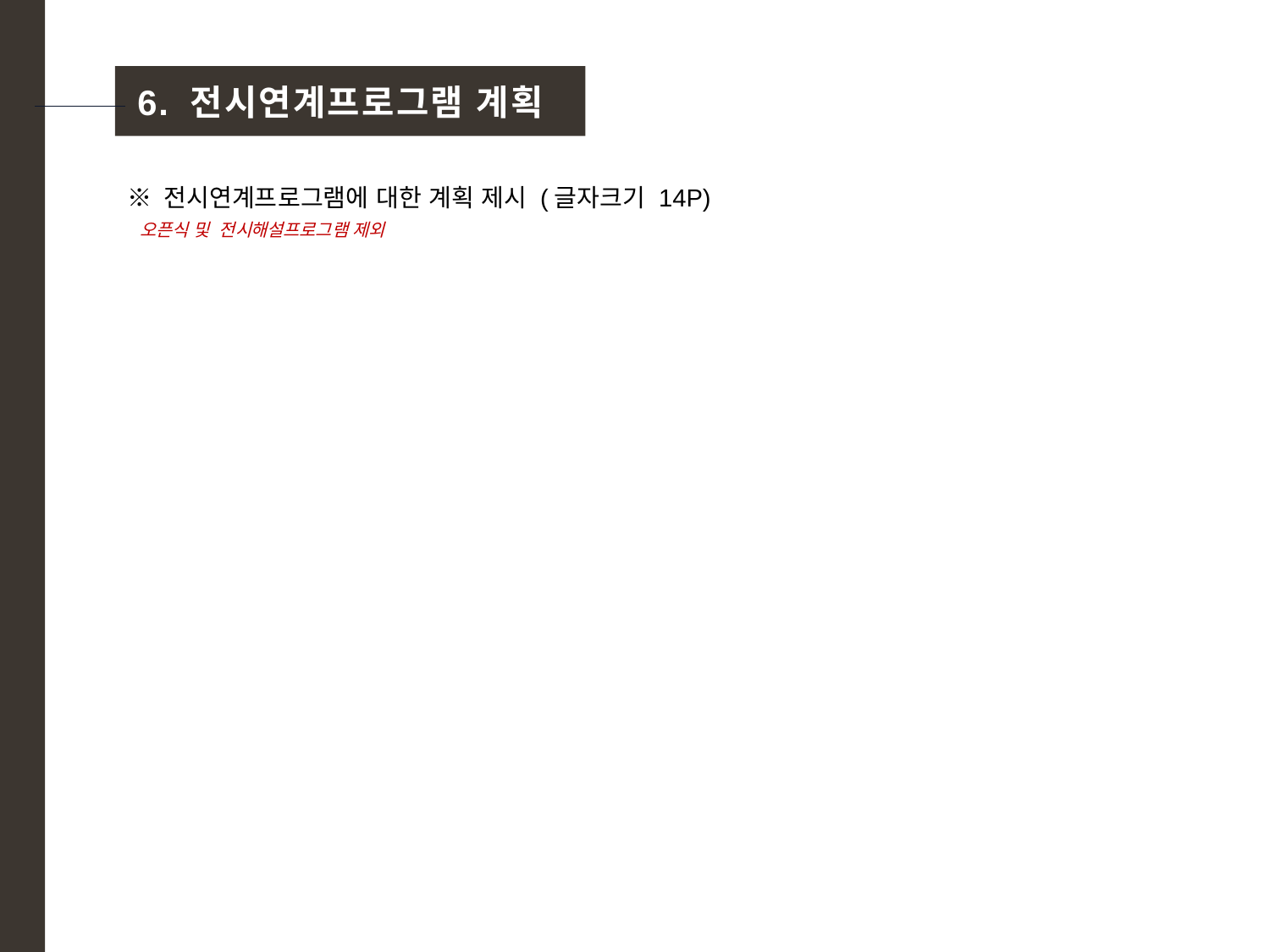

6. 전시연계프로그램 계획
※ 전시연계프로그램에 대한 계획 제시 (글자크기 14P)
 오픈식 및  전시해설프로그램 제외